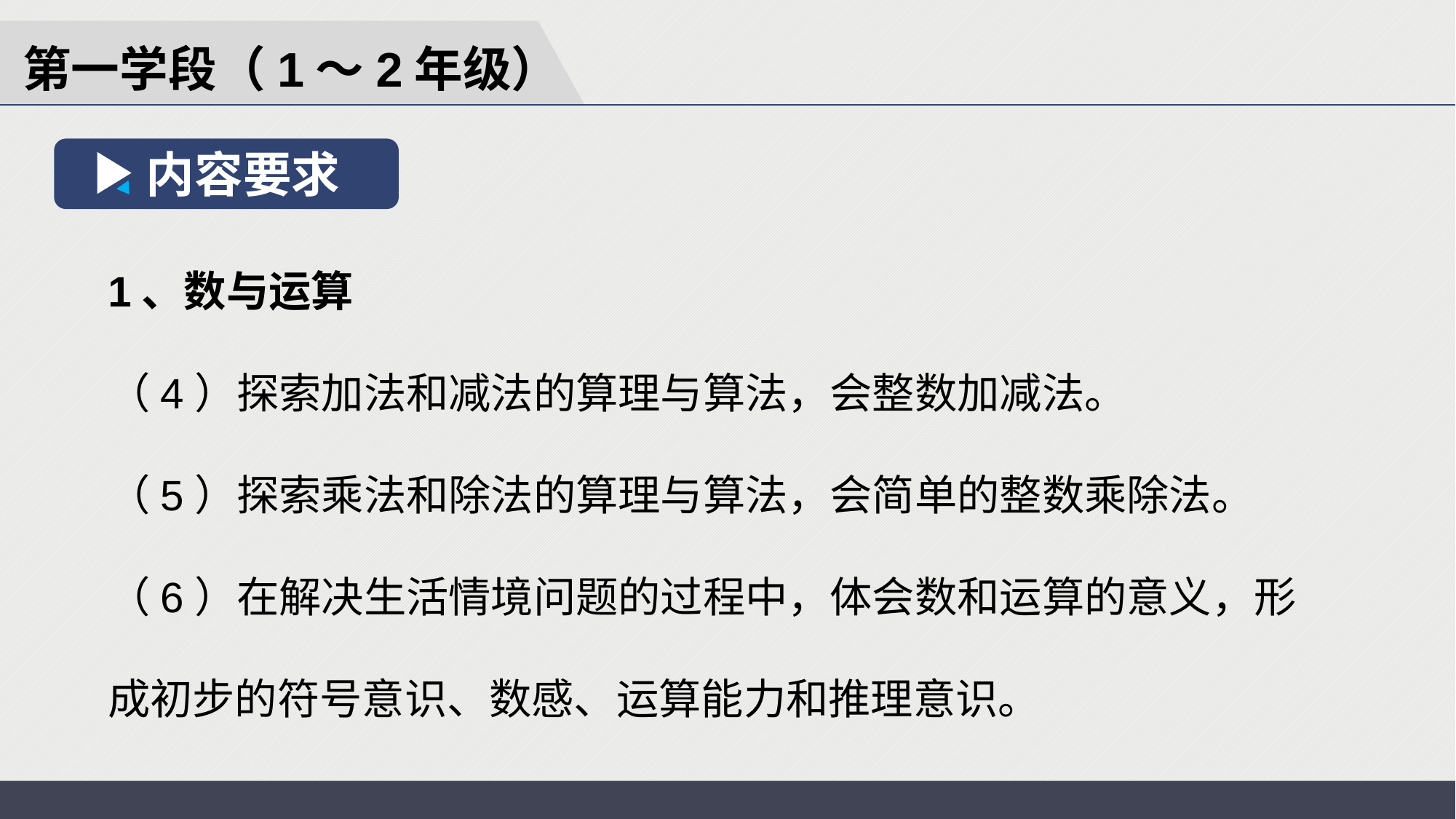

第一学段（1～2年级）
内容要求

1、数与运算
（4）探索加法和减法的算理与算法，会整数加减法。
（5）探索乘法和除法的算理与算法，会简单的整数乘除法。
（6）在解决生活情境问题的过程中，体会数和运算的意义，形成初步的符号意识、数感、运算能力和推理意识。